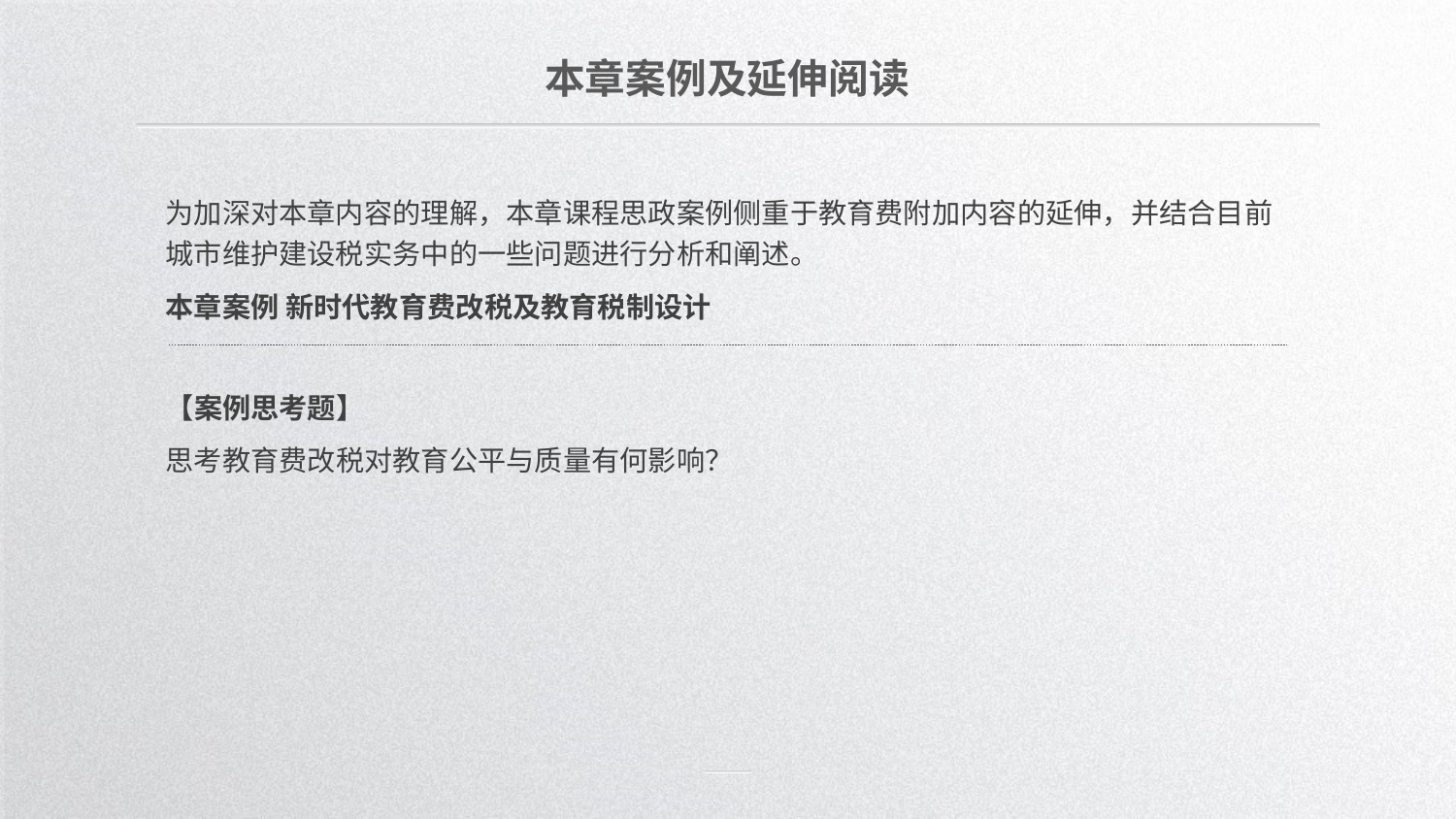

本章案例及延伸阅读
为加深对本章内容的理解，本章课程思政案例侧重于教育费附加内容的延伸，并结合目前城市维护建设税实务中的一些问题进行分析和阐述。
本章案例 新时代教育费改税及教育税制设计
【案例思考题】
思考教育费改税对教育公平与质量有何影响？